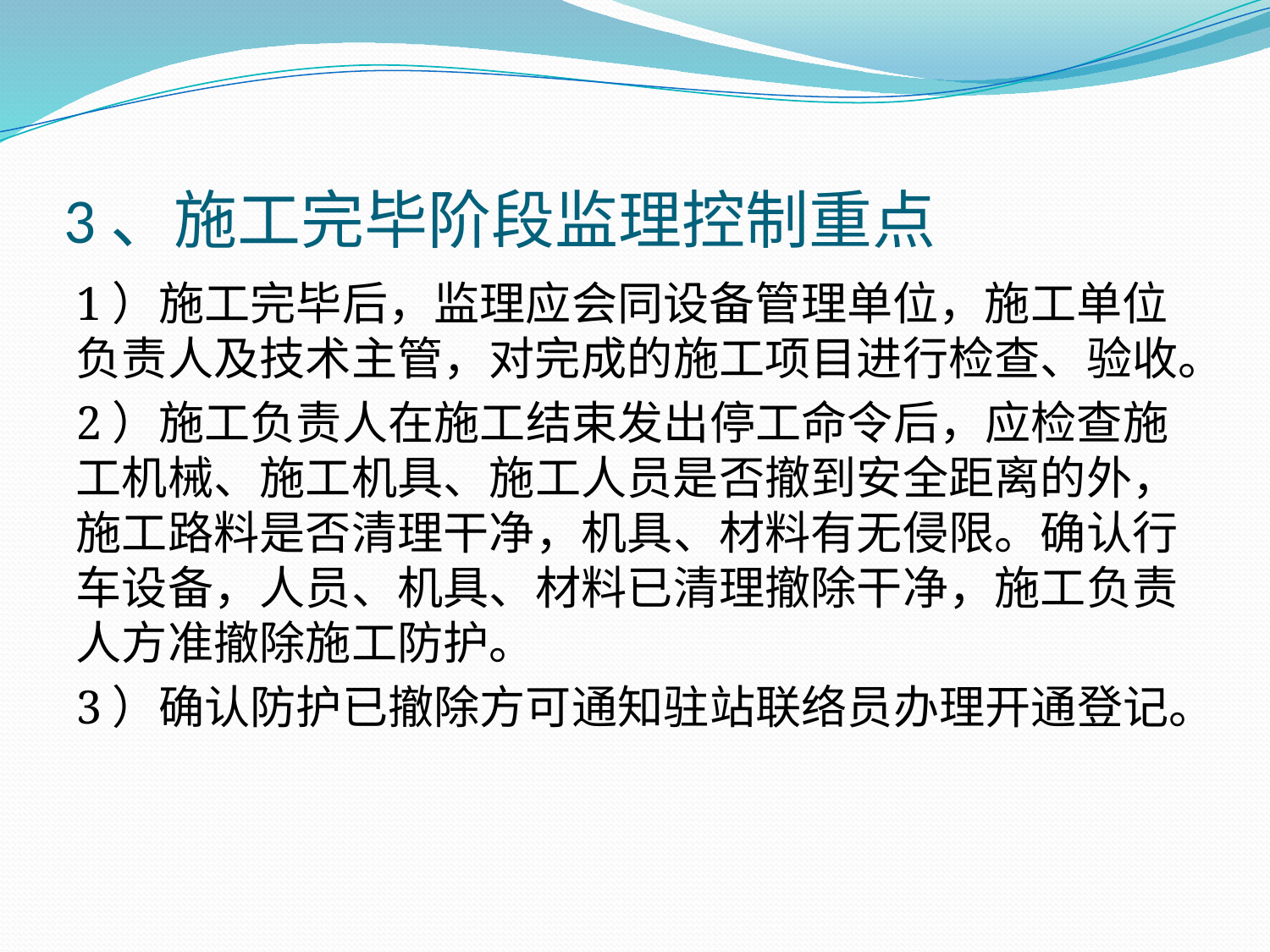

# 3、施工完毕阶段监理控制重点
1）施工完毕后，监理应会同设备管理单位，施工单位负责人及技术主管，对完成的施工项目进行检查、验收。
2）施工负责人在施工结束发出停工命令后，应检查施工机械、施工机具、施工人员是否撤到安全距离的外，施工路料是否清理干净，机具、材料有无侵限。确认行车设备，人员、机具、材料已清理撤除干净，施工负责人方准撤除施工防护。
3）确认防护已撤除方可通知驻站联络员办理开通登记。